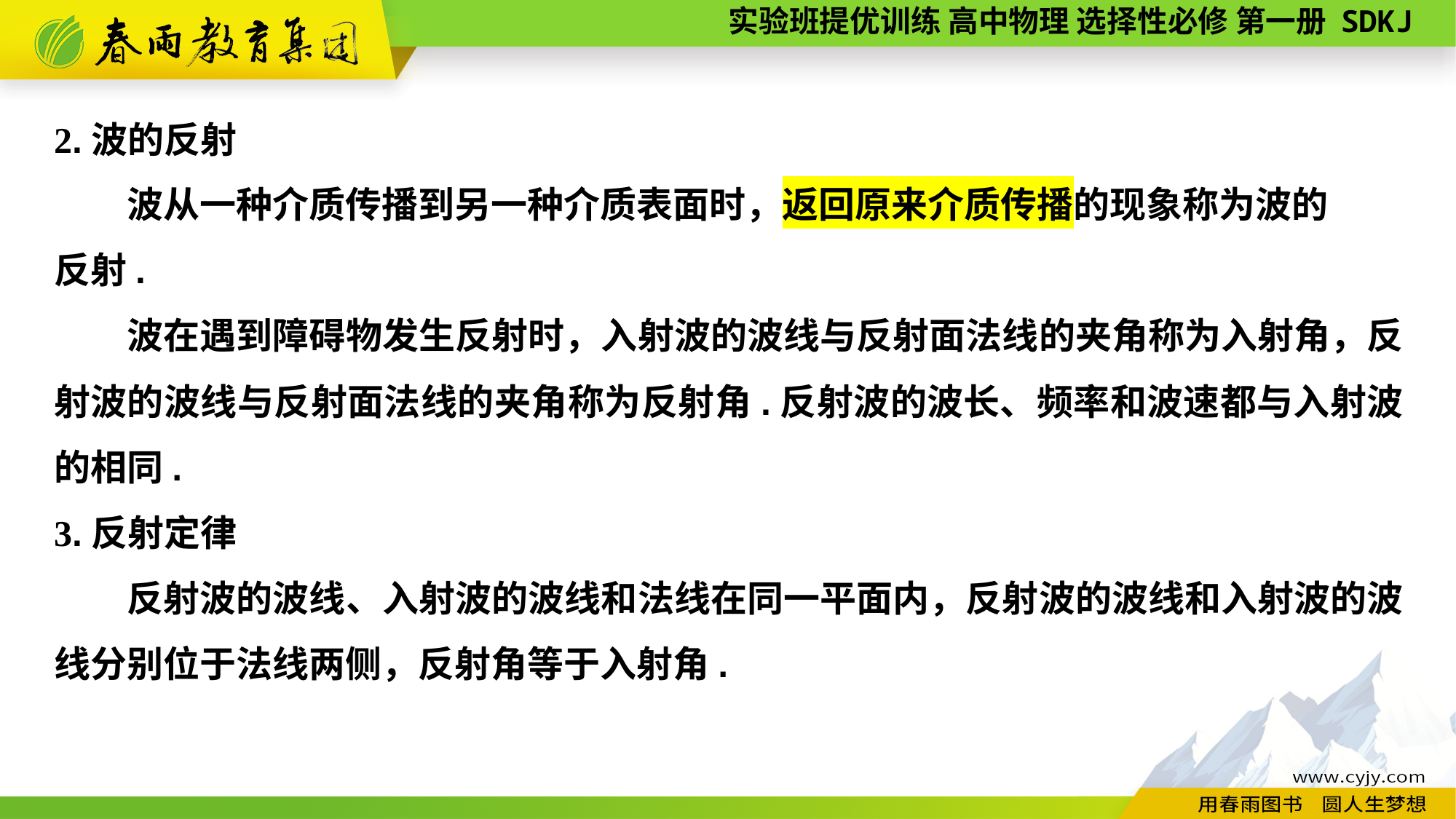

2.波的反射
波从一种介质传播到另一种介质表面时，返回原来介质传播的现象称为波的
反射.
波在遇到障碍物发生反射时，入射波的波线与反射面法线的夹角称为入射角，反射波的波线与反射面法线的夹角称为反射角.反射波的波长、频率和波速都与入射波的相同.
3.反射定律
反射波的波线、入射波的波线和法线在同一平面内，反射波的波线和入射波的波线分别位于法线两侧，反射角等于入射角.